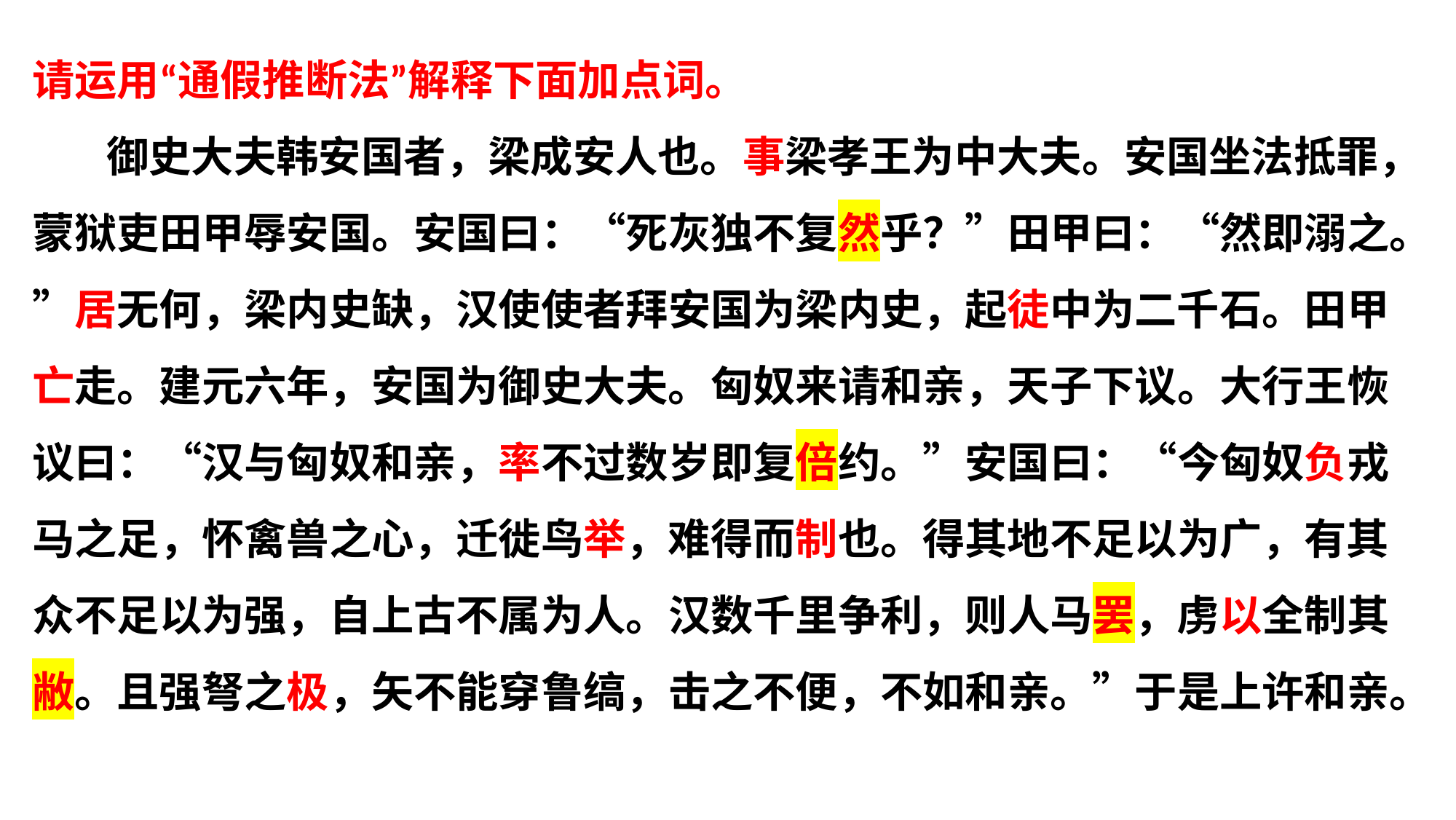

请运用“通假推断法”解释下面加点词。
御史大夫韩安国者，‌梁成安人也。‌事梁孝王为中大夫。‌安国坐法抵罪，‌蒙狱吏田甲辱安国。‌安国曰：‌“死灰独不复然乎？‌”田甲曰：‌“然即溺之。‌”居无何，‌梁内史缺，‌汉使使者拜安国为梁内史，‌起徒中为二千石。‌田甲亡走。‌建元六年，‌安国为御史大夫。‌匈奴来请和亲，‌天子下议。‌大行王恢‌议曰：‌“汉与匈奴和亲，‌率不过数岁即复倍约。‌”安国曰：‌“今匈奴负戎马之足，‌怀禽兽之心，‌迁徙鸟举，‌难得而制也。‌得其地不足以为广，‌有其众不足以为强，‌自上古不属为人。‌汉数千里争利，‌则人马罢，‌虏以全制其敝。‌且强弩之极，‌矢不能穿鲁缟，‌击之不便，‌不如和亲。‌”于是上许和亲。‌